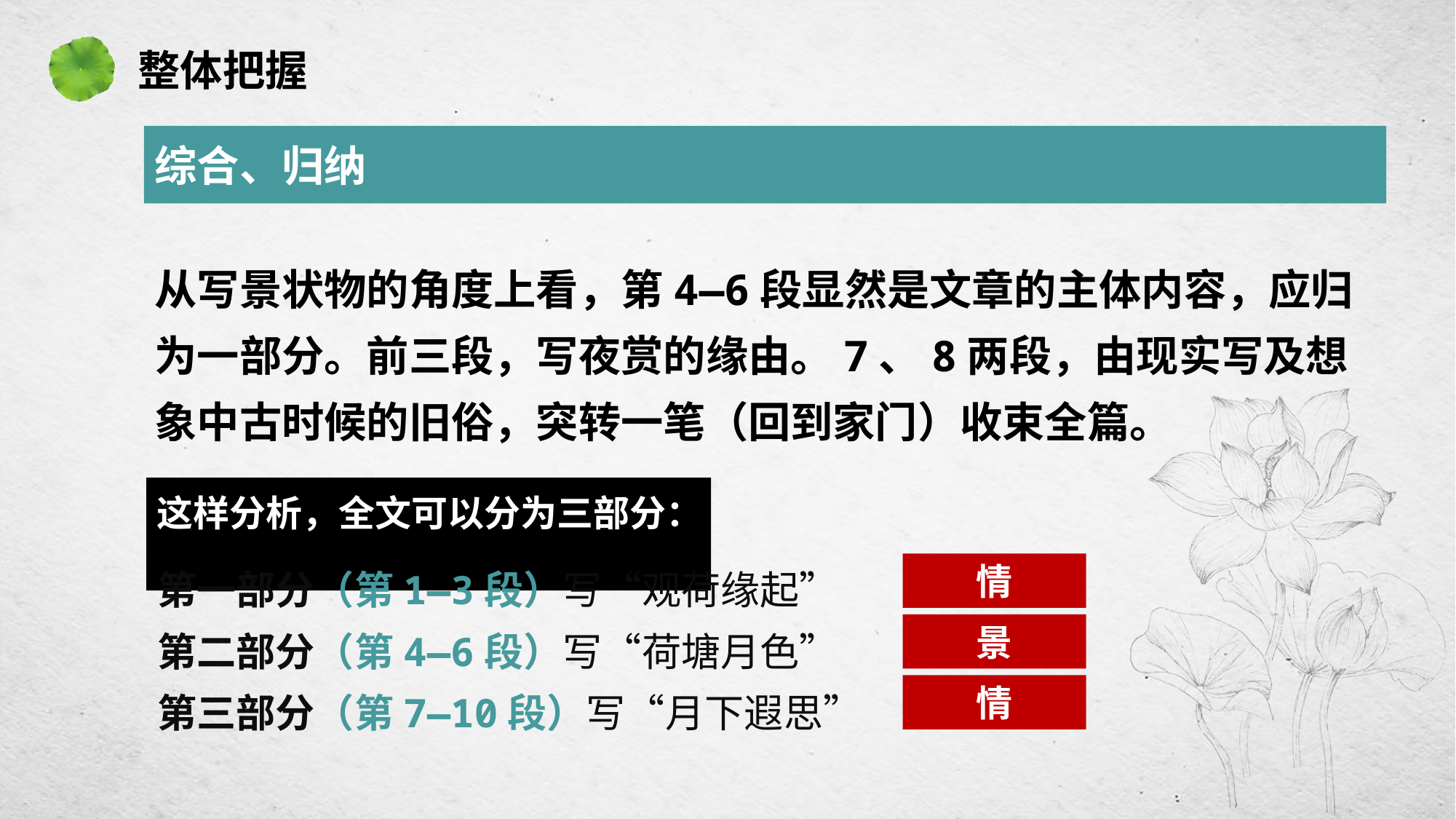

整体把握
综合、归纳
从写景状物的角度上看，第4—6段显然是文章的主体内容，应归为一部分。前三段，写夜赏的缘由。7、8两段，由现实写及想象中古时候的旧俗，突转一笔（回到家门）收束全篇。
这样分析，全文可以分为三部分：
第一部分（第1—3段）写“观荷缘起”
第二部分（第4—6段）写“荷塘月色”
第三部分（第7—10段）写“月下遐思”
情
景
情